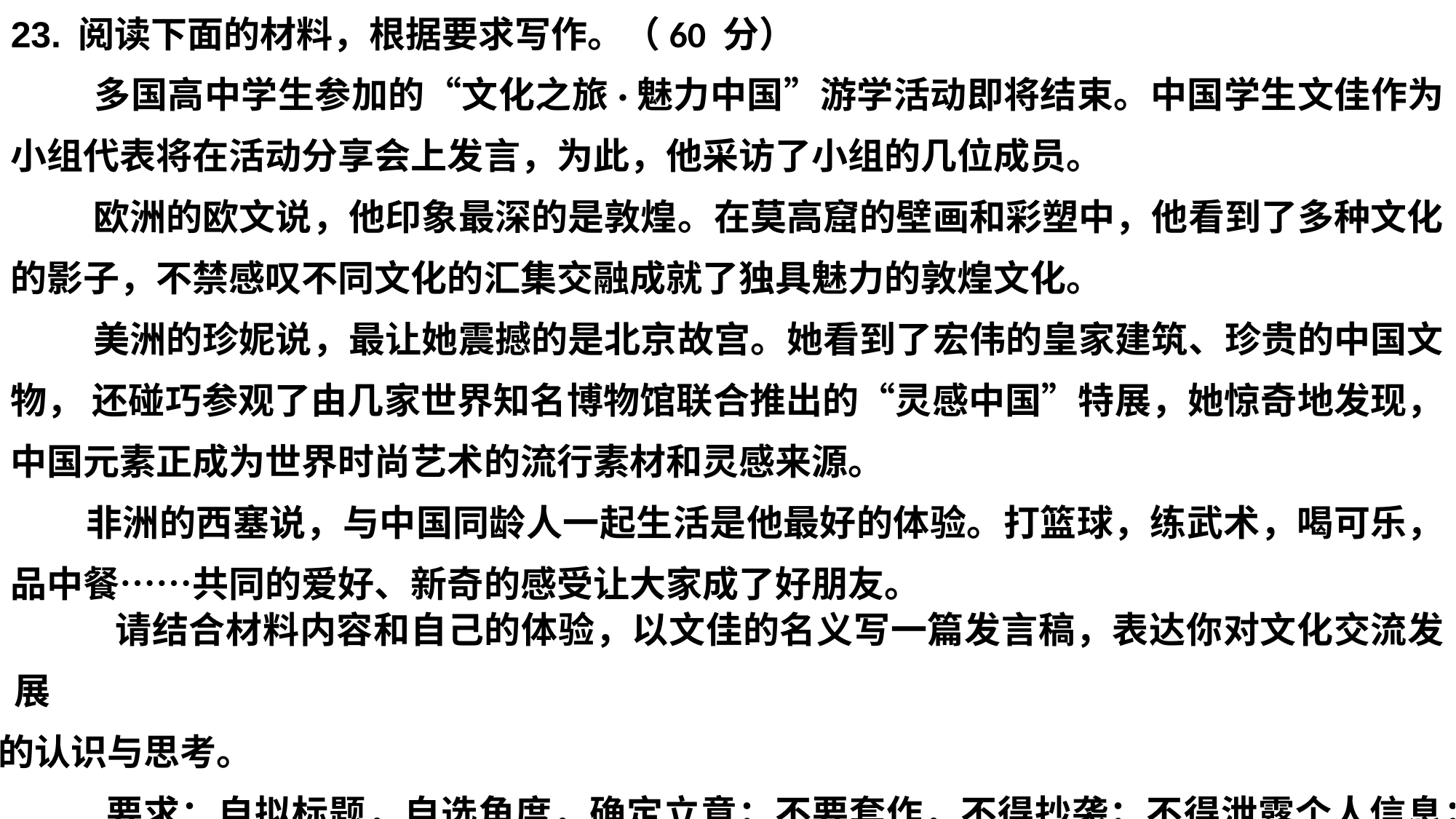

23. 阅读下面的材料，根据要求写作。（60 分）
     多国高中学生参加的“文化之旅·魅力中国”游学活动即将结束。中国学生文佳作为小组代表将在活动分享会上发言，为此，他采访了小组的几位成员。
     欧洲的欧文说，他印象最深的是敦煌。在莫高窟的壁画和彩塑中，他看到了多种文化的影子，不禁感叹不同文化的汇集交融成就了独具魅力的敦煌文化。
     美洲的珍妮说，最让她震撼的是北京故宫。她看到了宏伟的皇家建筑、珍贵的中国文物， 还碰巧参观了由几家世界知名博物馆联合推出的“灵感中国”特展，她惊奇地发现，中国元素正成为世界时尚艺术的流行素材和灵感来源。
    非洲的西塞说，与中国同龄人一起生活是他最好的体验。打篮球，练武术，喝可乐，品中餐……共同的爱好、新奇的感受让大家成了好朋友。
          请结合材料内容和自己的体验，以文佳的名义写一篇发言稿，表达你对文化交流发展
的认识与思考。
         要求：自拟标题，自选角度，确定立意；不要套作，不得抄袭；不得泄露个人信息；不少于900字。